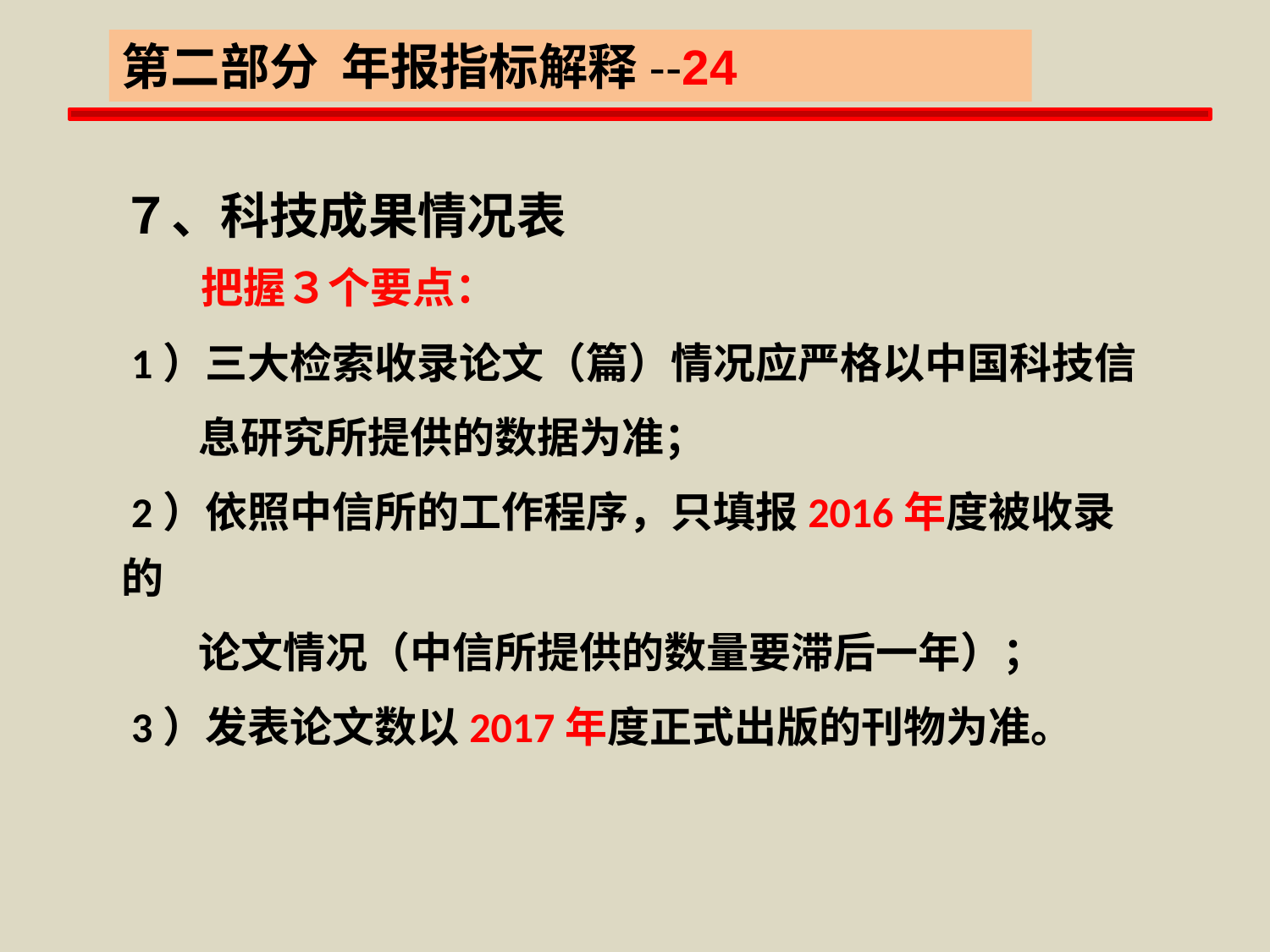

第二部分  年报指标解释--24

７、科技成果情况表
      把握３个要点：
 1）三大检索收录论文（篇）情况应严格以中国科技信
       息研究所提供的数据为准；
 2）依照中信所的工作程序，只填报2016年度被收录的
       论文情况（中信所提供的数量要滞后一年）；
 3）发表论文数以2017年度正式出版的刊物为准。